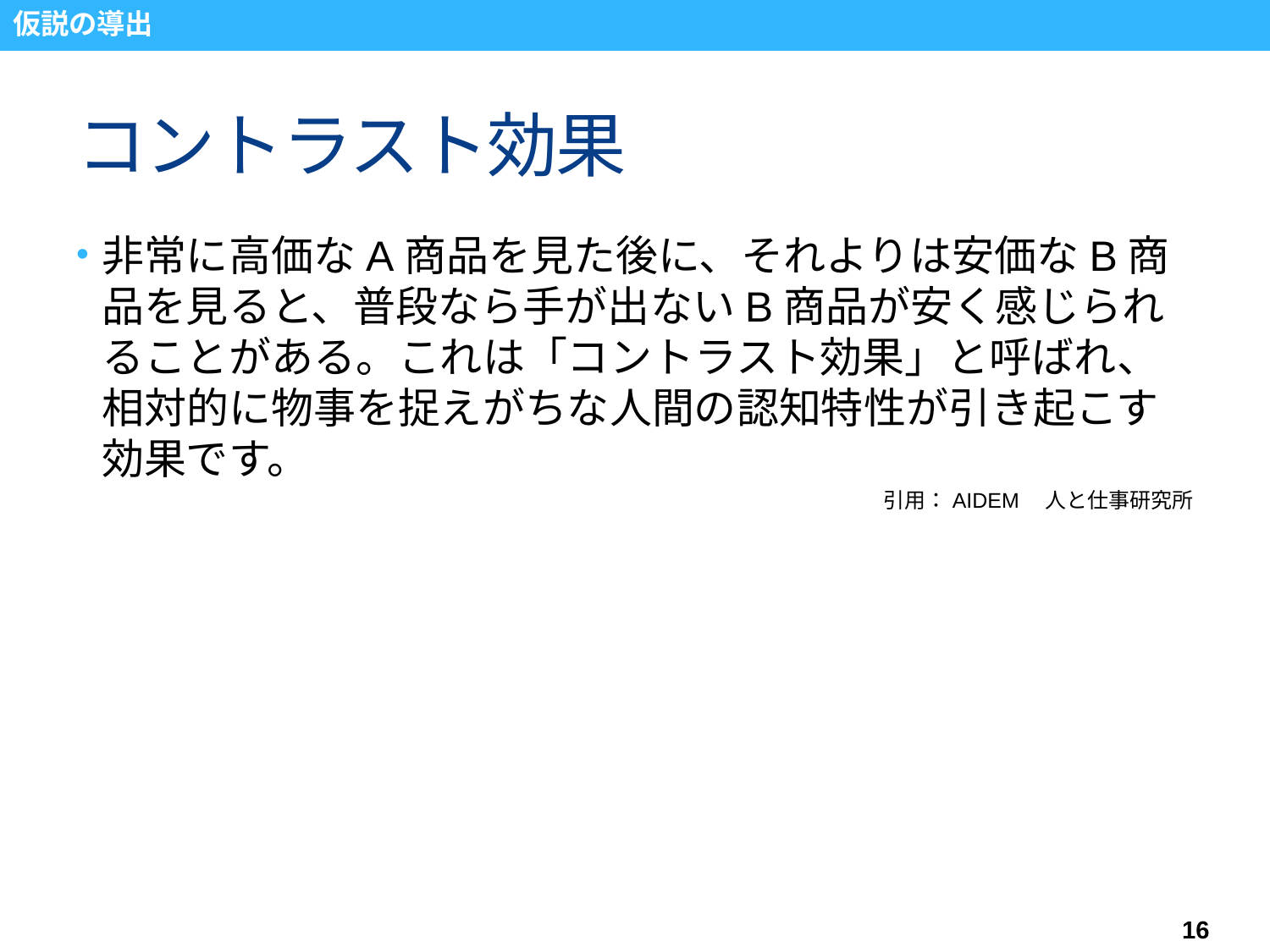

仮説の導出
# コントラスト効果
非常に高価なA商品を見た後に、それよりは安価なB商品を見ると、普段なら手が出ないB商品が安く感じられることがある。これは「コントラスト効果」と呼ばれ、相対的に物事を捉えがちな人間の認知特性が引き起こす効果です。
引用：AIDEM　人と仕事研究所

16